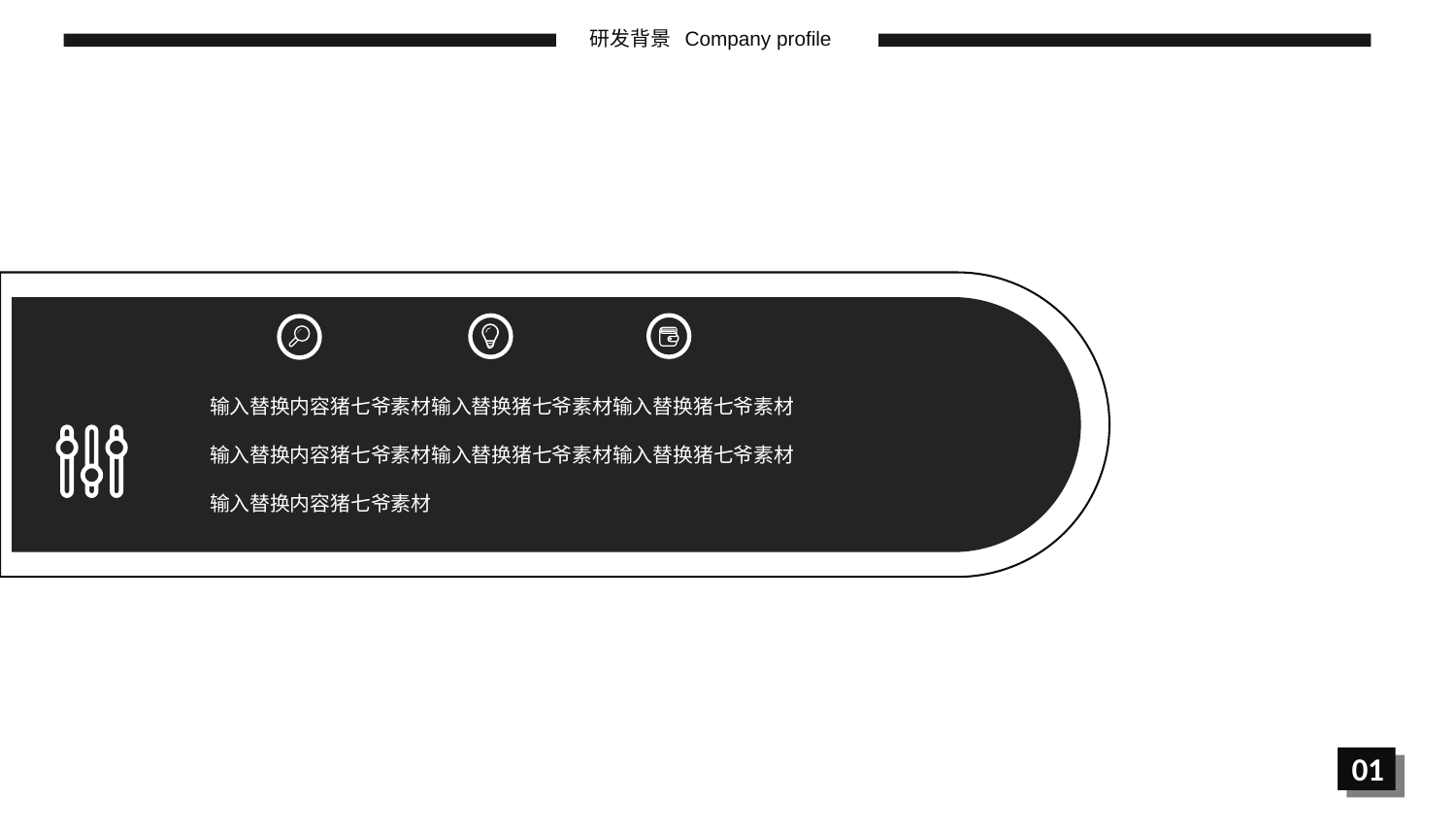

研发背景
Company profile

输入替换内容猪七爷素材输入替换猪七爷素材输入替换猪七爷素材

输入替换内容猪七爷素材输入替换猪七爷素材输入替换猪七爷素材

输入替换内容猪七爷素材

01